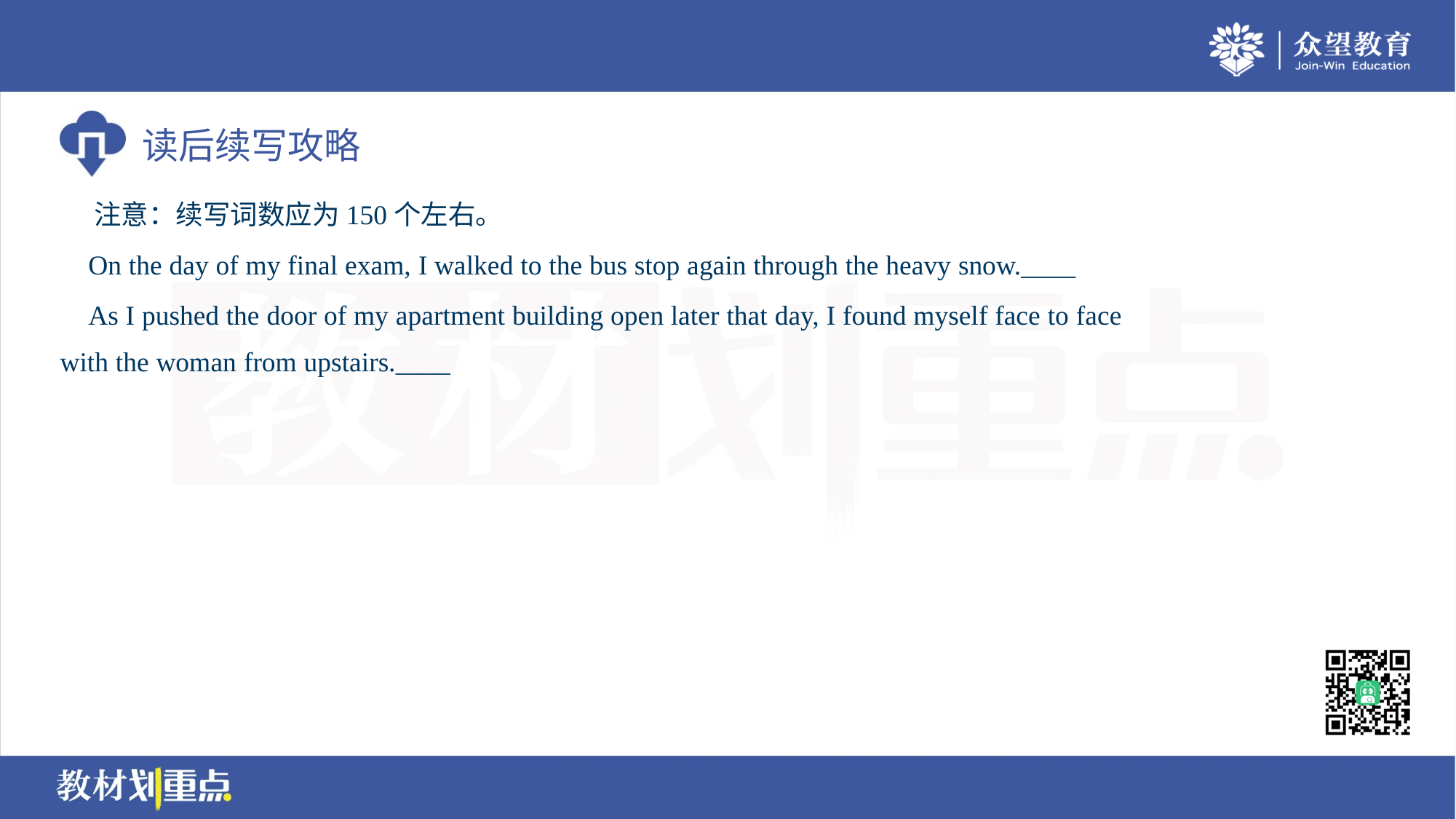

注意：续写词数应为150个左右。
    On the day of my final exam, I walked to the bus stop again through the heavy snow.____
    As I pushed the door of my apartment building open later that day, I found myself face to face
with the woman from upstairs.____